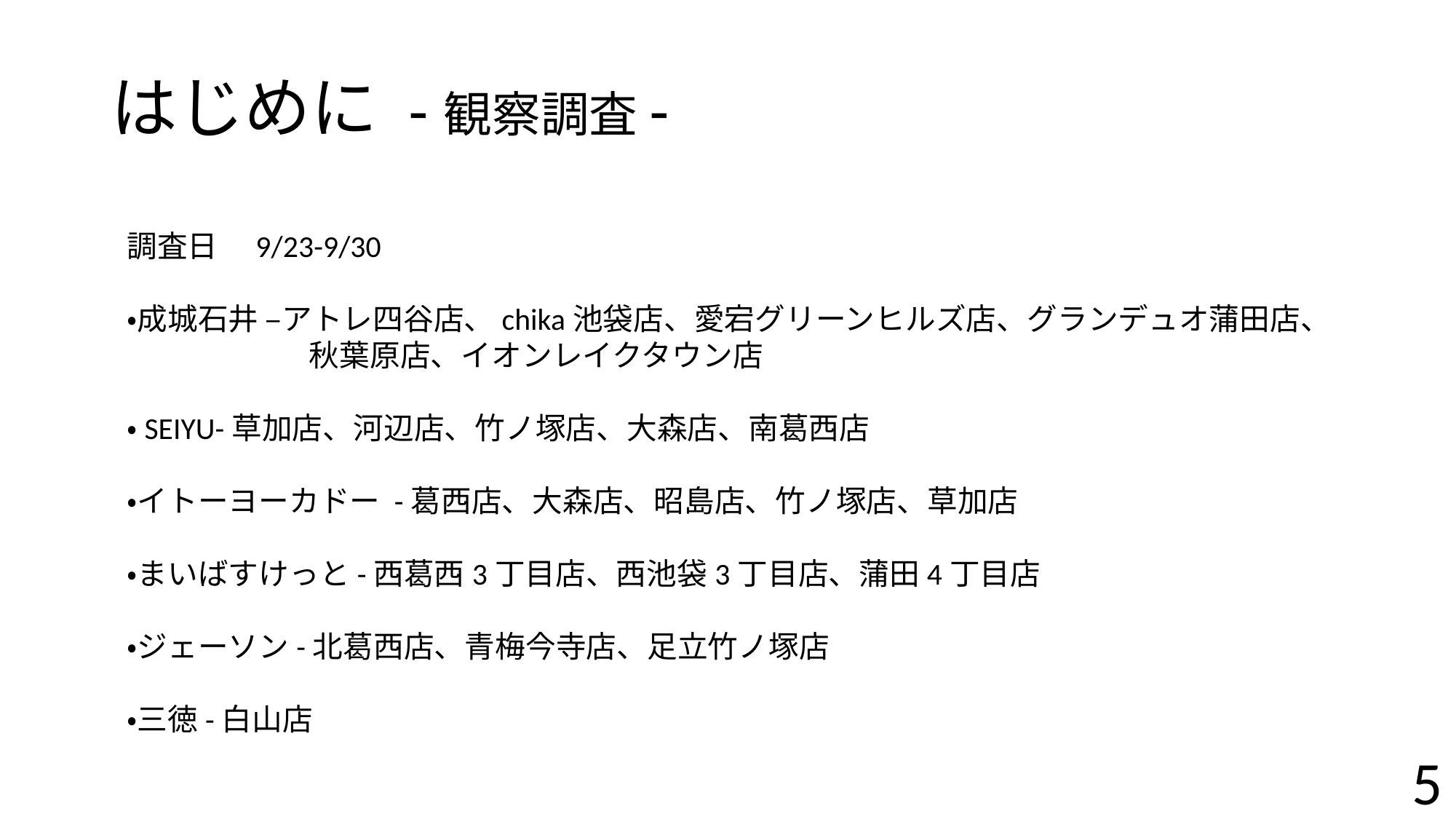

はじめに -観察調査-

調査日　9/23-9/30

・成城石井 –アトレ四谷店、chika池袋店、愛宕グリーンヒルズ店、グランデュオ蒲田店、
　　　　　　秋葉原店、イオンレイクタウン店

・SEIYU-草加店、河辺店、竹ノ塚店、大森店、南葛西店

・イトーヨーカドー -葛西店、大森店、昭島店、竹ノ塚店、草加店

・まいばすけっと-西葛西3丁目店、西池袋3丁目店、蒲田4丁目店

・ジェーソン-北葛西店、青梅今寺店、足立竹ノ塚店

・三徳-白山店
5